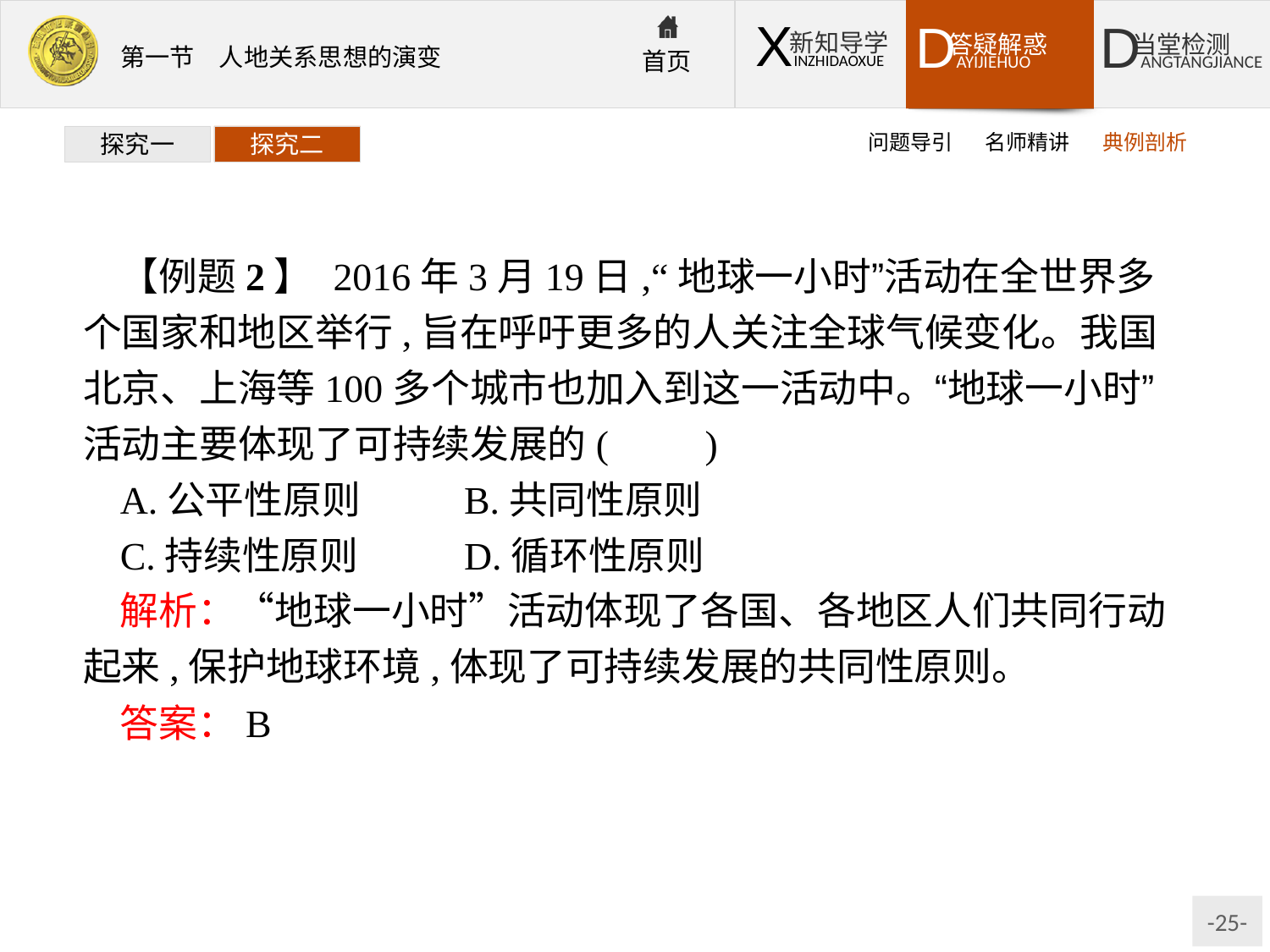

问题导引
名师精讲
典例剖析
探究一
探究二
【例题2】 2016年3月19日,“地球一小时”活动在全世界多个国家和地区举行,旨在呼吁更多的人关注全球气候变化。我国北京、上海等100多个城市也加入到这一活动中。“地球一小时”活动主要体现了可持续发展的(　　)
A.公平性原则	B.共同性原则
C.持续性原则	D.循环性原则
解析：“地球一小时”活动体现了各国、各地区人们共同行动起来,保护地球环境,体现了可持续发展的共同性原则。
答案：B